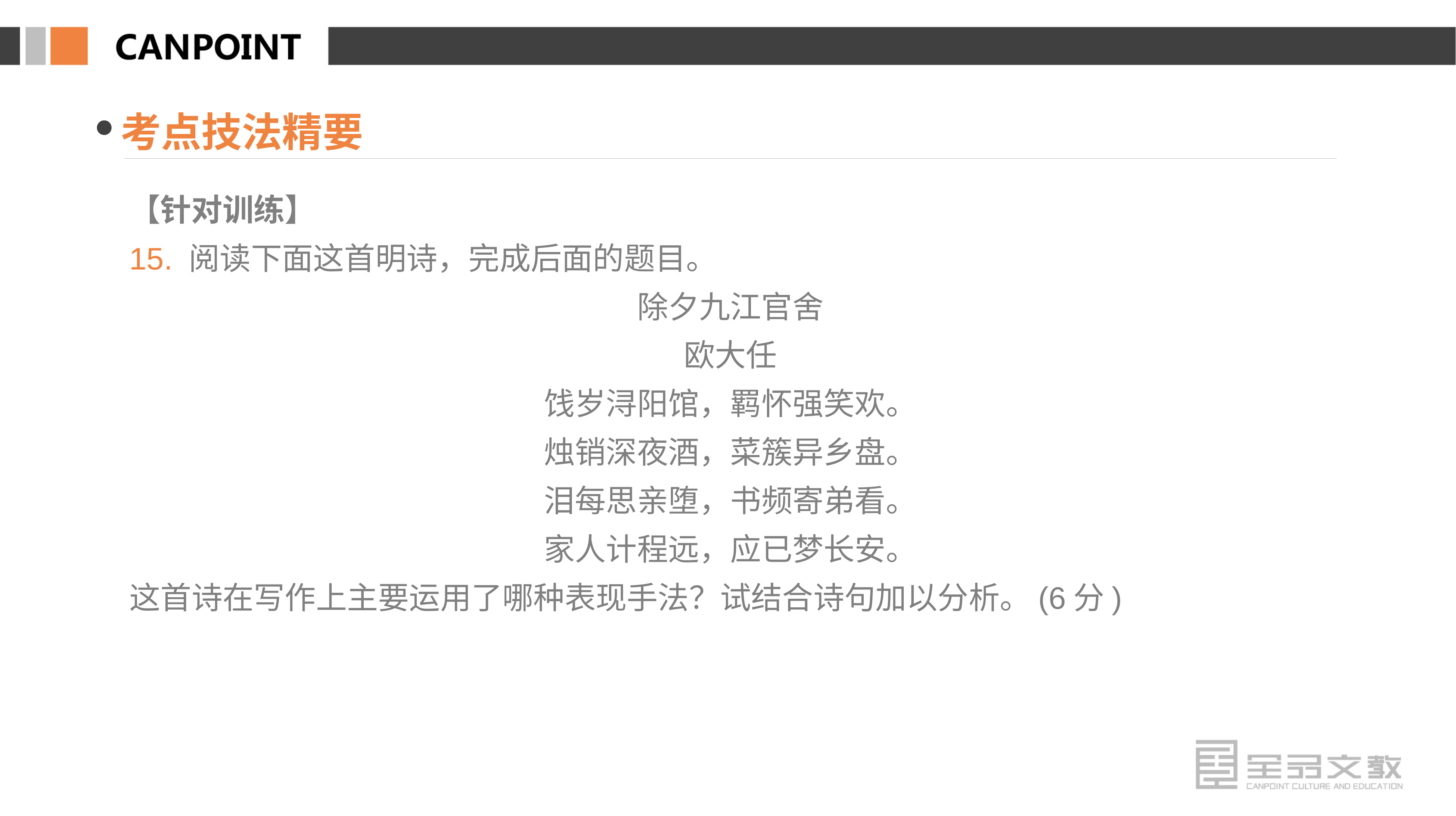

考点技法精要

【针对训练】
15. 阅读下面这首明诗，完成后面的题目。
除夕九江官舍
欧大任
饯岁浔阳馆，羁怀强笑欢。
烛销深夜酒，菜簇异乡盘。
泪每思亲堕，书频寄弟看。
家人计程远，应已梦长安。
这首诗在写作上主要运用了哪种表现手法？试结合诗句加以分析。(6分)